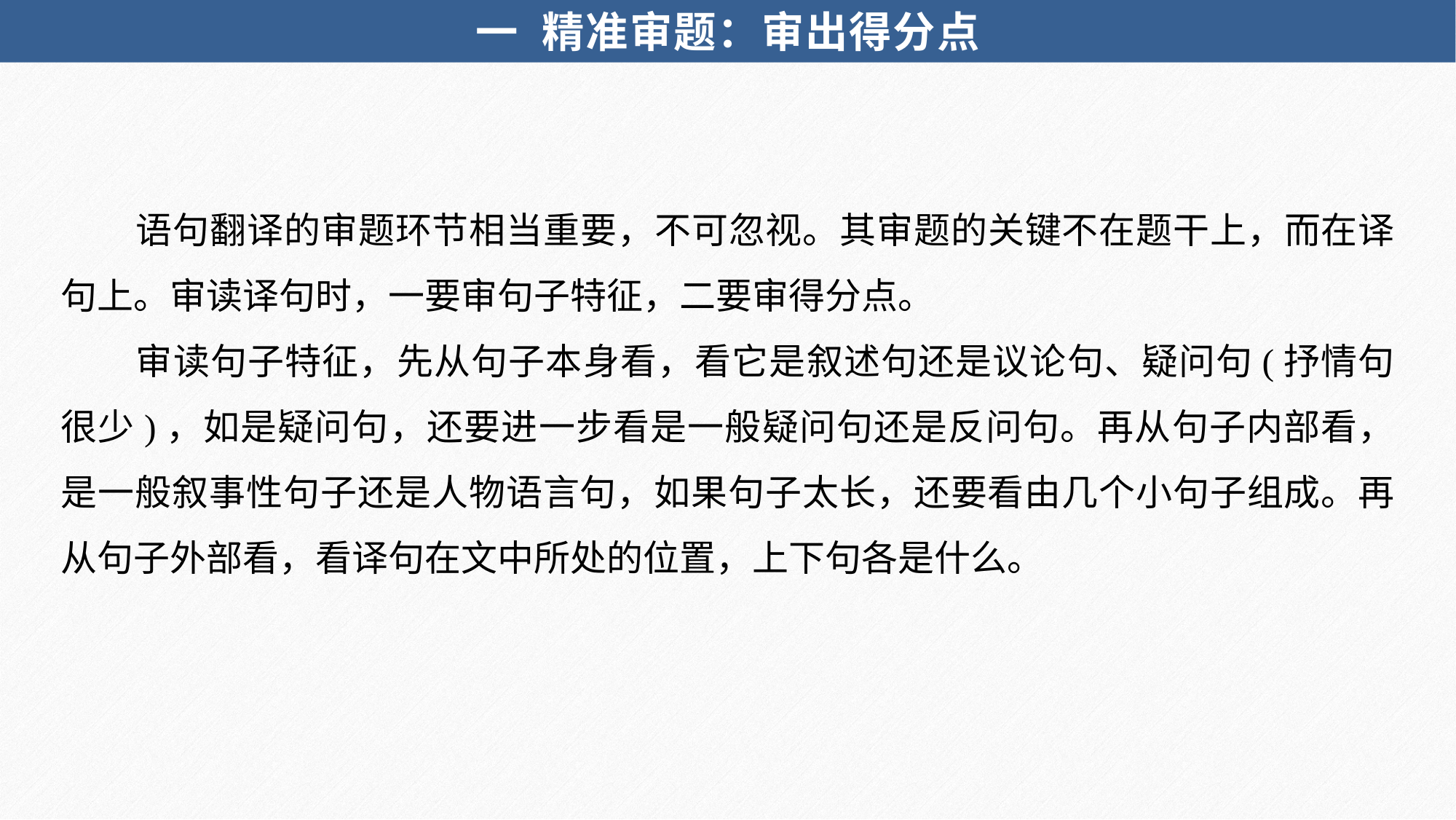

一  精准审题：审出得分点
语句翻译的审题环节相当重要，不可忽视。其审题的关键不在题干上，而在译句上。审读译句时，一要审句子特征，二要审得分点。
审读句子特征，先从句子本身看，看它是叙述句还是议论句、疑问句(抒情句很少)，如是疑问句，还要进一步看是一般疑问句还是反问句。再从句子内部看，是一般叙事性句子还是人物语言句，如果句子太长，还要看由几个小句子组成。再从句子外部看，看译句在文中所处的位置，上下句各是什么。